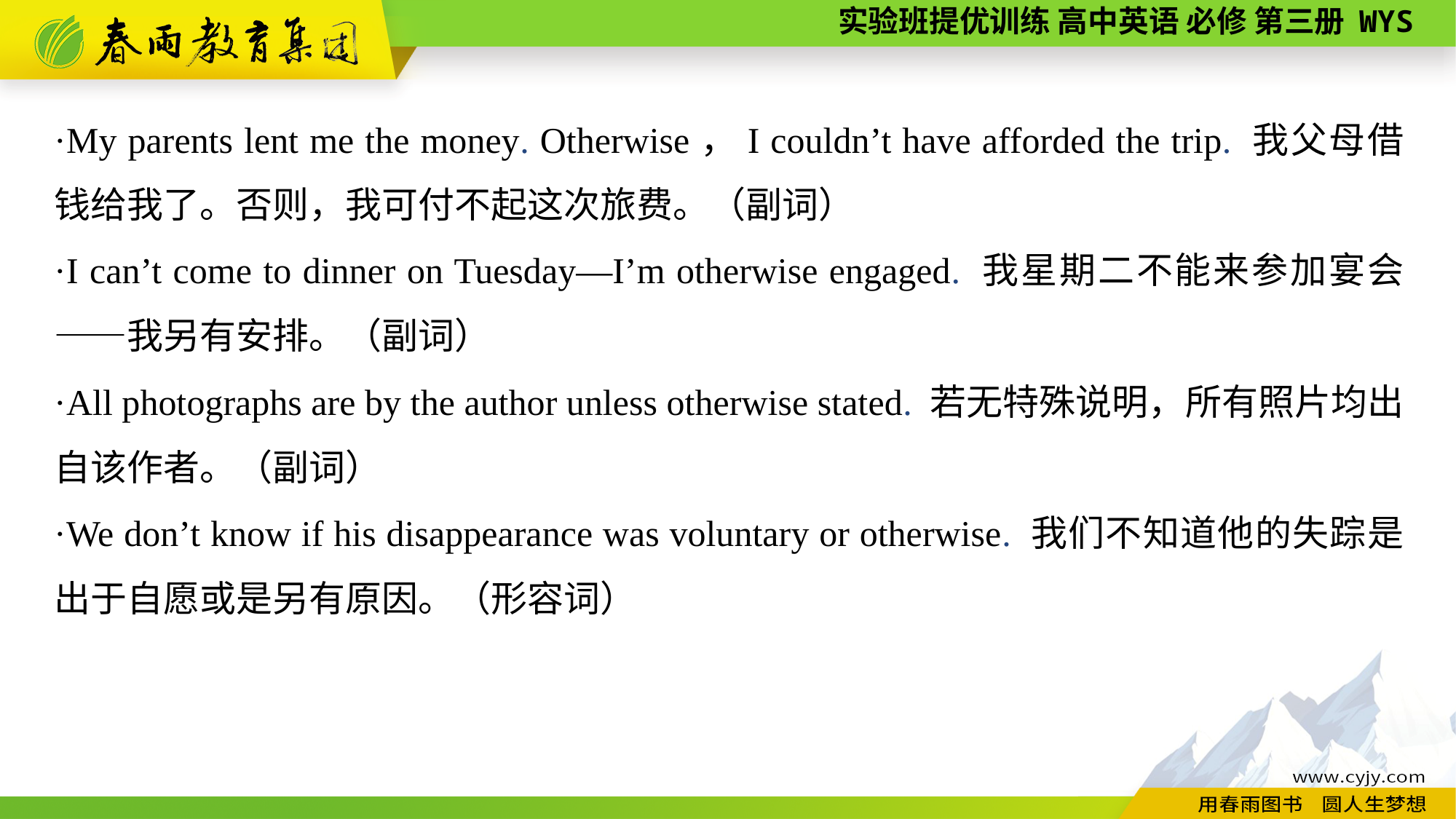

·My parents lent me the money. Otherwise，I couldn’t have afforded the trip. 我父母借钱给我了。否则，我可付不起这次旅费。（副词）
·I can’t come to dinner on Tuesday—I’m otherwise engaged. 我星期二不能来参加宴会——我另有安排。（副词）
·All photographs are by the author unless otherwise stated. 若无特殊说明，所有照片均出自该作者。（副词）
·We don’t know if his disappearance was voluntary or otherwise. 我们不知道他的失踪是出于自愿或是另有原因。（形容词）